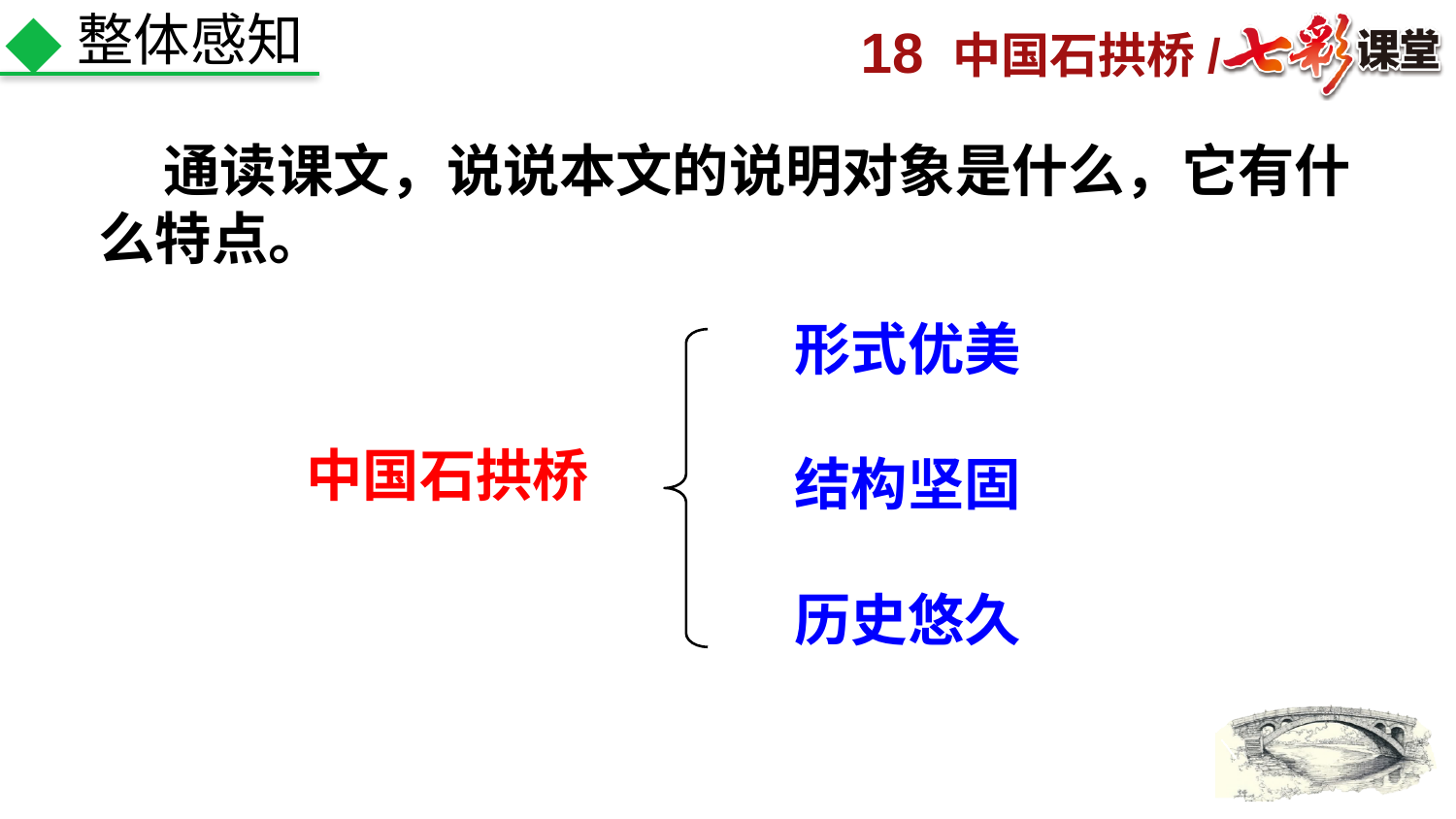

整体感知

    通读课文，说说本文的说明对象是什么，它有什么特点。
形式优美

中国石拱桥
结构坚固
历史悠久